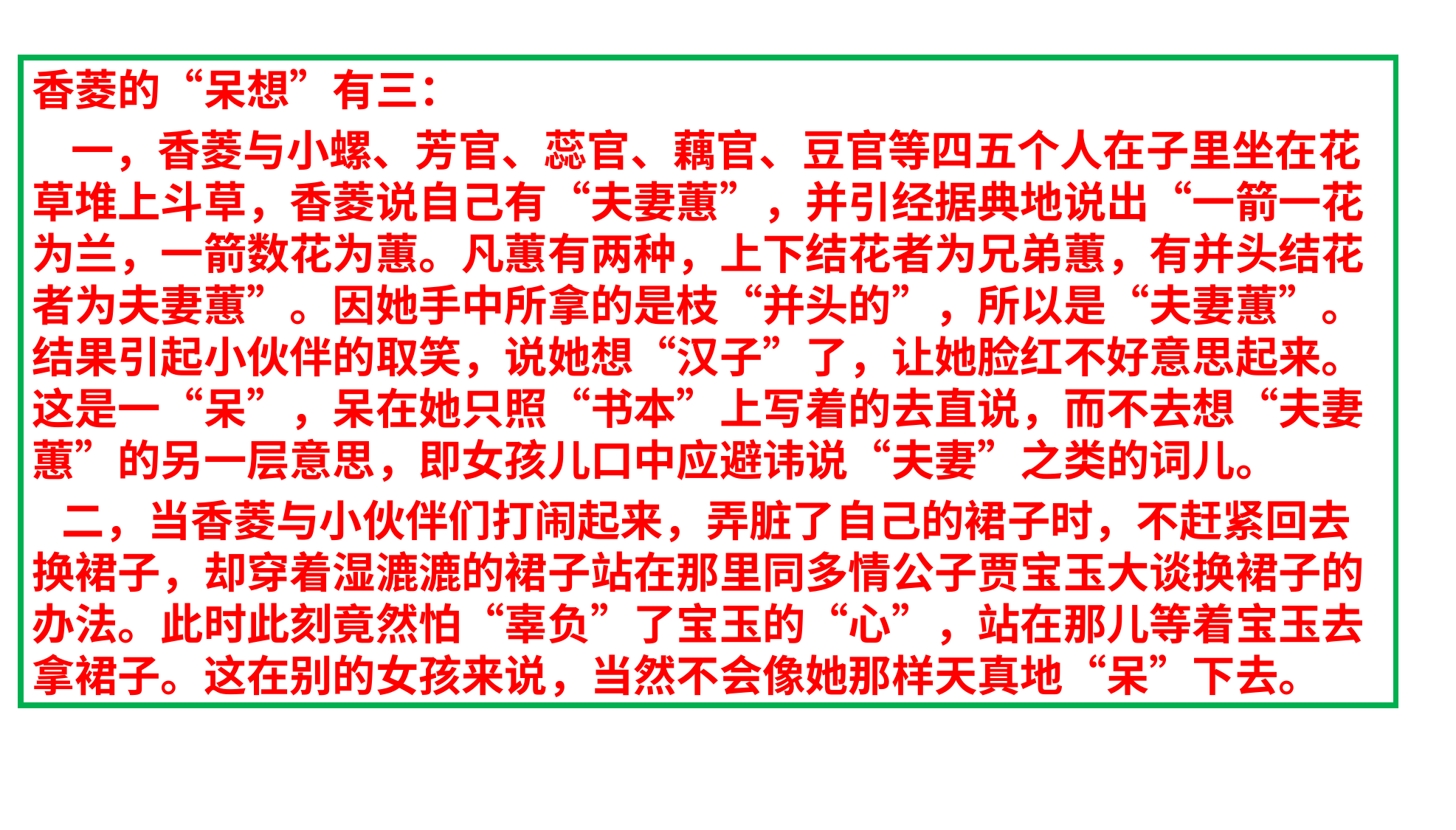

香菱的“呆想”有三：
   一，香菱与小螺、芳官、蕊官、藕官、豆官等四五个人在子里坐在花草堆上斗草，香菱说自己有“夫妻蕙”，并引经据典地说出“一箭一花为兰，一箭数花为蕙。凡蕙有两种，上下结花者为兄弟蕙，有并头结花者为夫妻蕙”。因她手中所拿的是枝“并头的”，所以是“夫妻蕙”。结果引起小伙伴的取笑，说她想“汉子”了，让她脸红不好意思起来。这是一“呆”，呆在她只照“书本”上写着的去直说，而不去想“夫妻蕙”的另一层意思，即女孩儿口中应避讳说“夫妻”之类的词儿。
  二，当香菱与小伙伴们打闹起来，弄脏了自己的裙子时，不赶紧回去换裙子，却穿着湿漉漉的裙子站在那里同多情公子贾宝玉大谈换裙子的办法。此时此刻竟然怕“辜负”了宝玉的“心”，站在那儿等着宝玉去拿裙子。这在别的女孩来说，当然不会像她那样天真地“呆”下去。